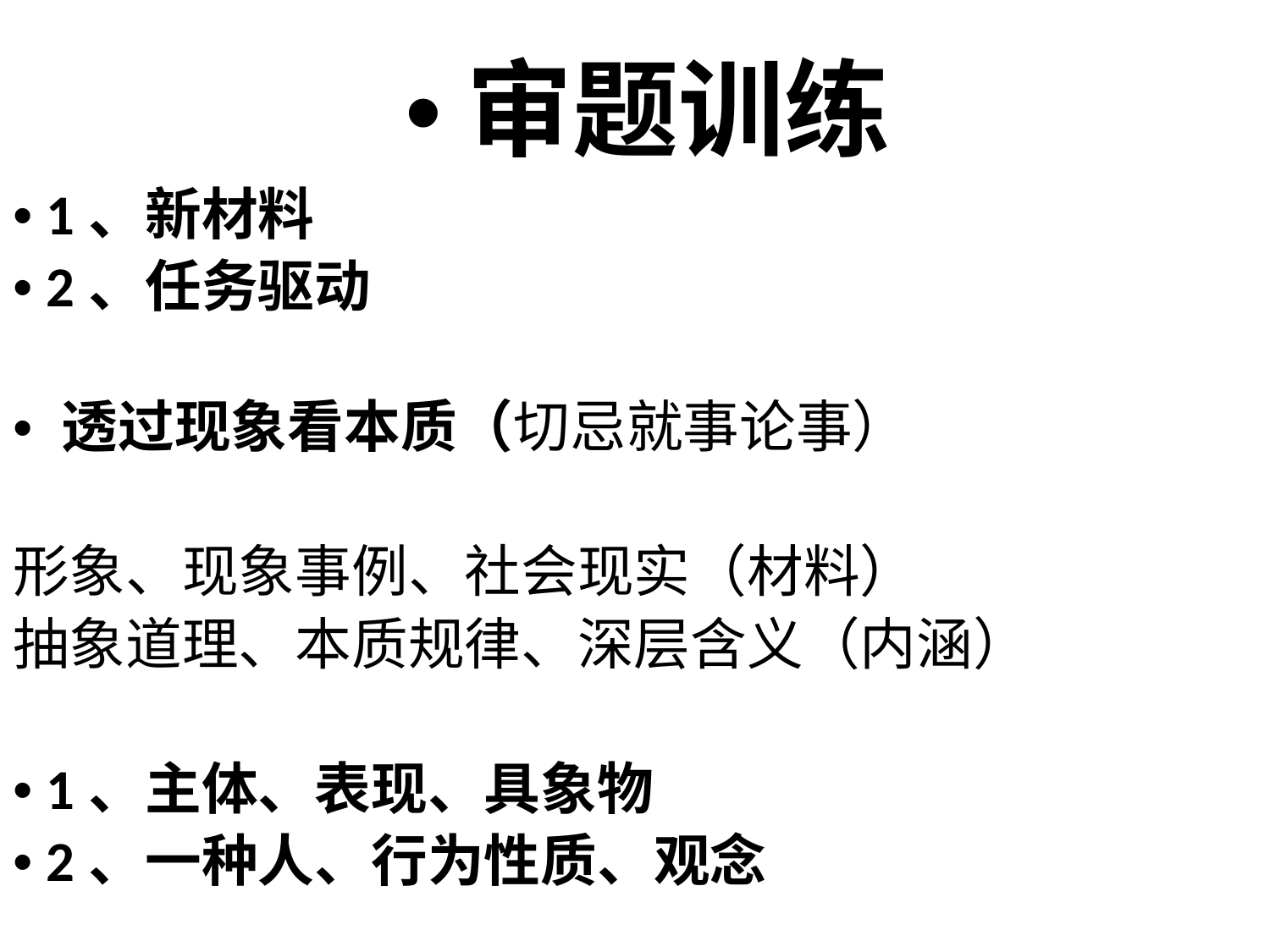

•审题训练
• 1、新材料
• 2、任务驱动
• 透过现象看本质（切忌就事论事）
形象、现象事例、社会现实（材料）
抽象道理、本质规律、深层含义（内涵）
• 1、主体、表现、具象物
• 2、一种人、行为性质、观念